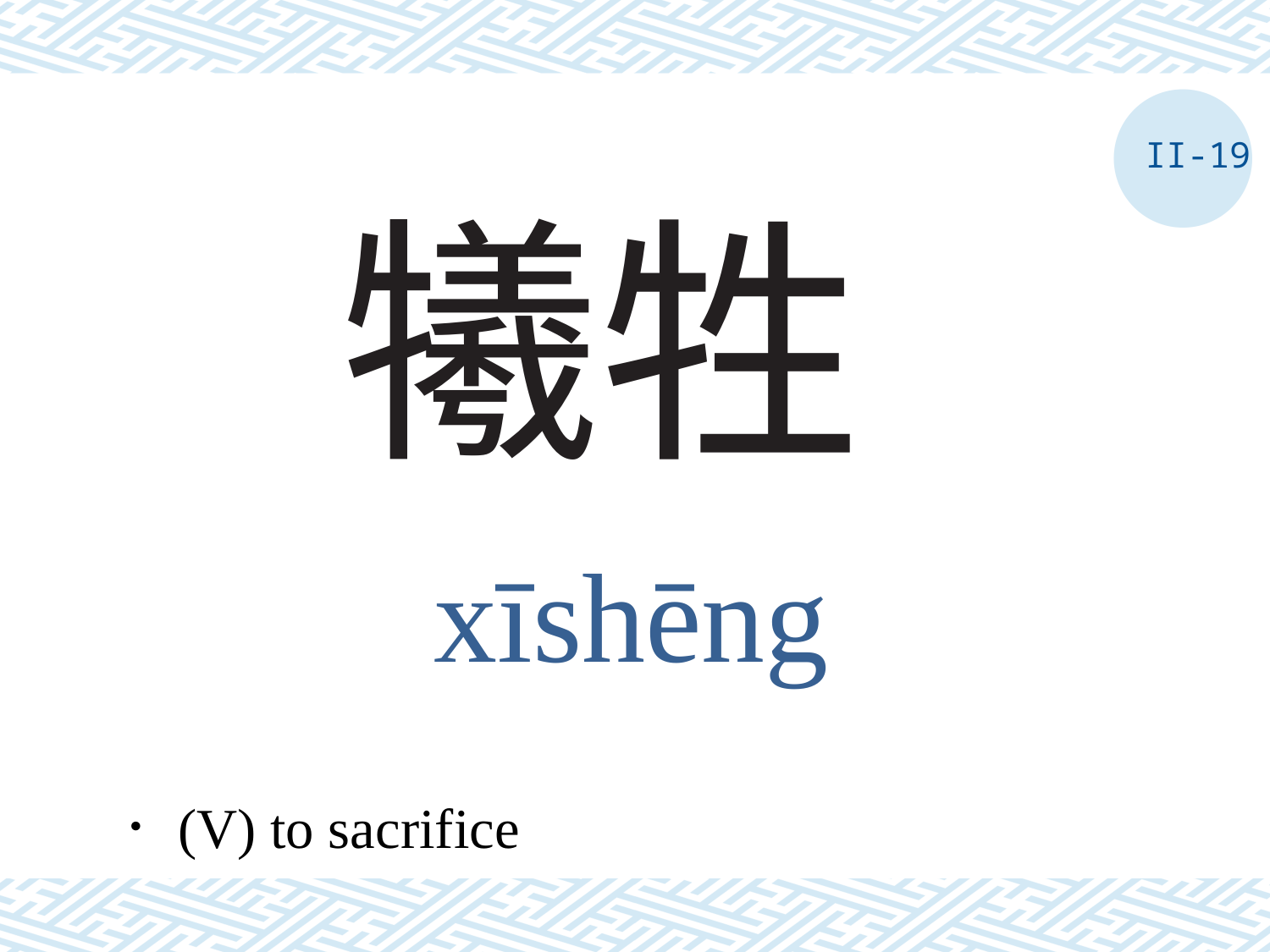

II-19

# 犧牲
xīshēng
．(V) to sacrifice